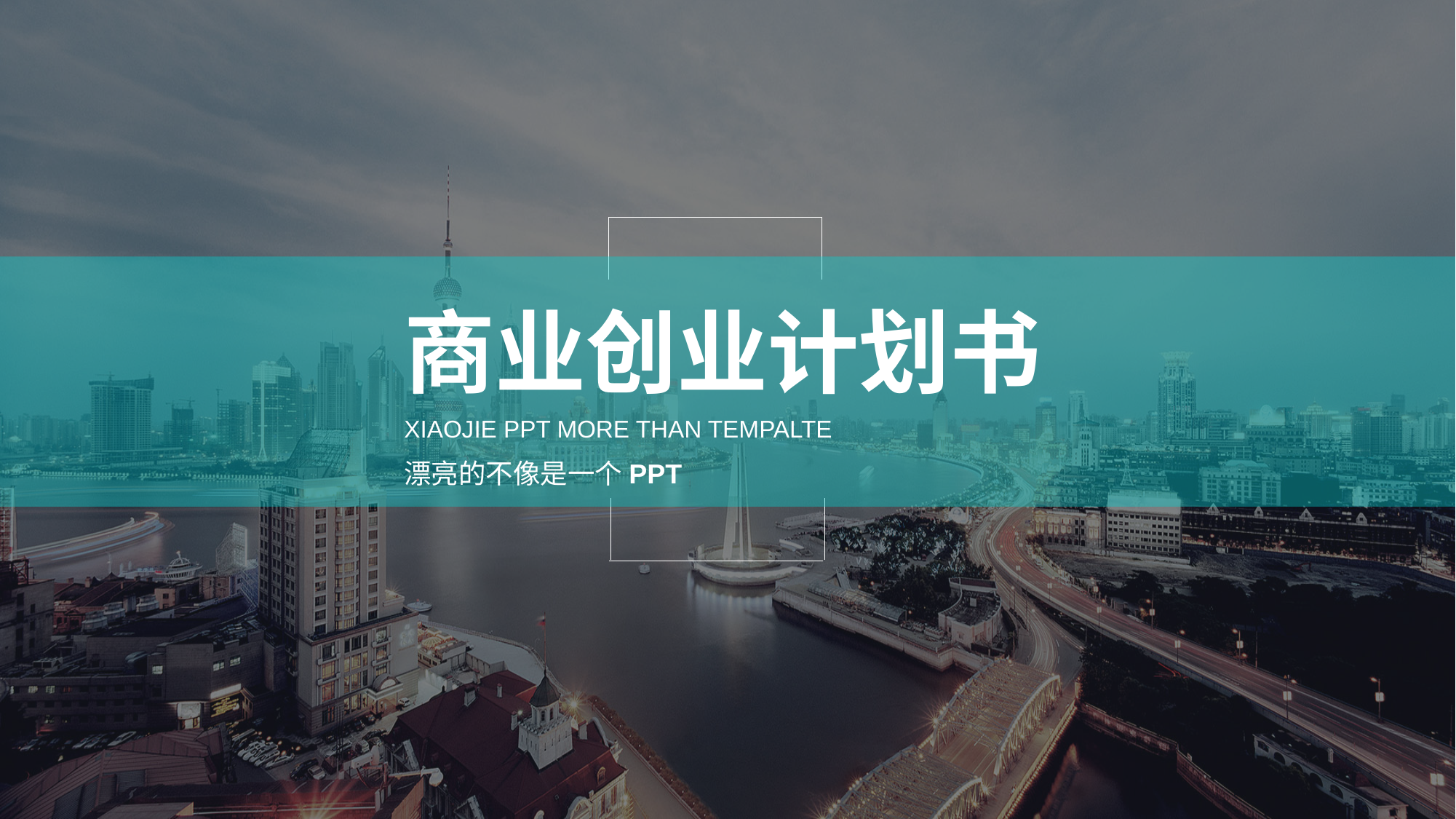

商业创业计划书
XIAOJIE PPT MORE THAN TEMPALTE
漂亮的不像是一个PPT